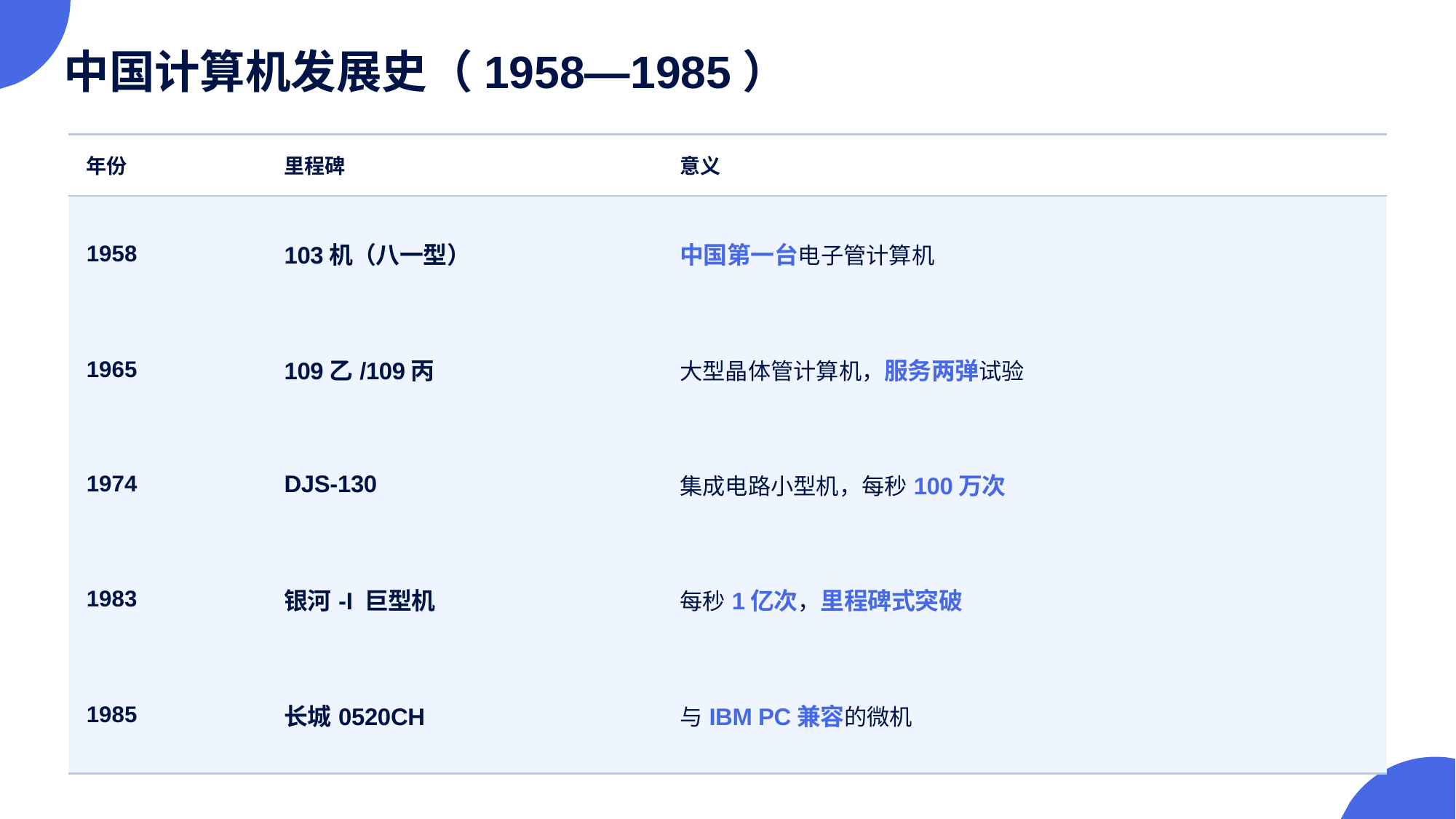

中国计算机发展史（1958—1985）
| 年份 | 里程碑 | 意义 |
| --- | --- | --- |
| 1958 | 103机（八一型） | 中国第一台电子管计算机 |
| 1965 | 109乙/109丙 | 大型晶体管计算机，服务两弹试验 |
| 1974 | DJS-130 | 集成电路小型机，每秒100万次 |
| 1983 | 银河-I 巨型机 | 每秒1亿次，里程碑式突破 |
| 1985 | 长城0520CH | 与IBM PC兼容的微机 |